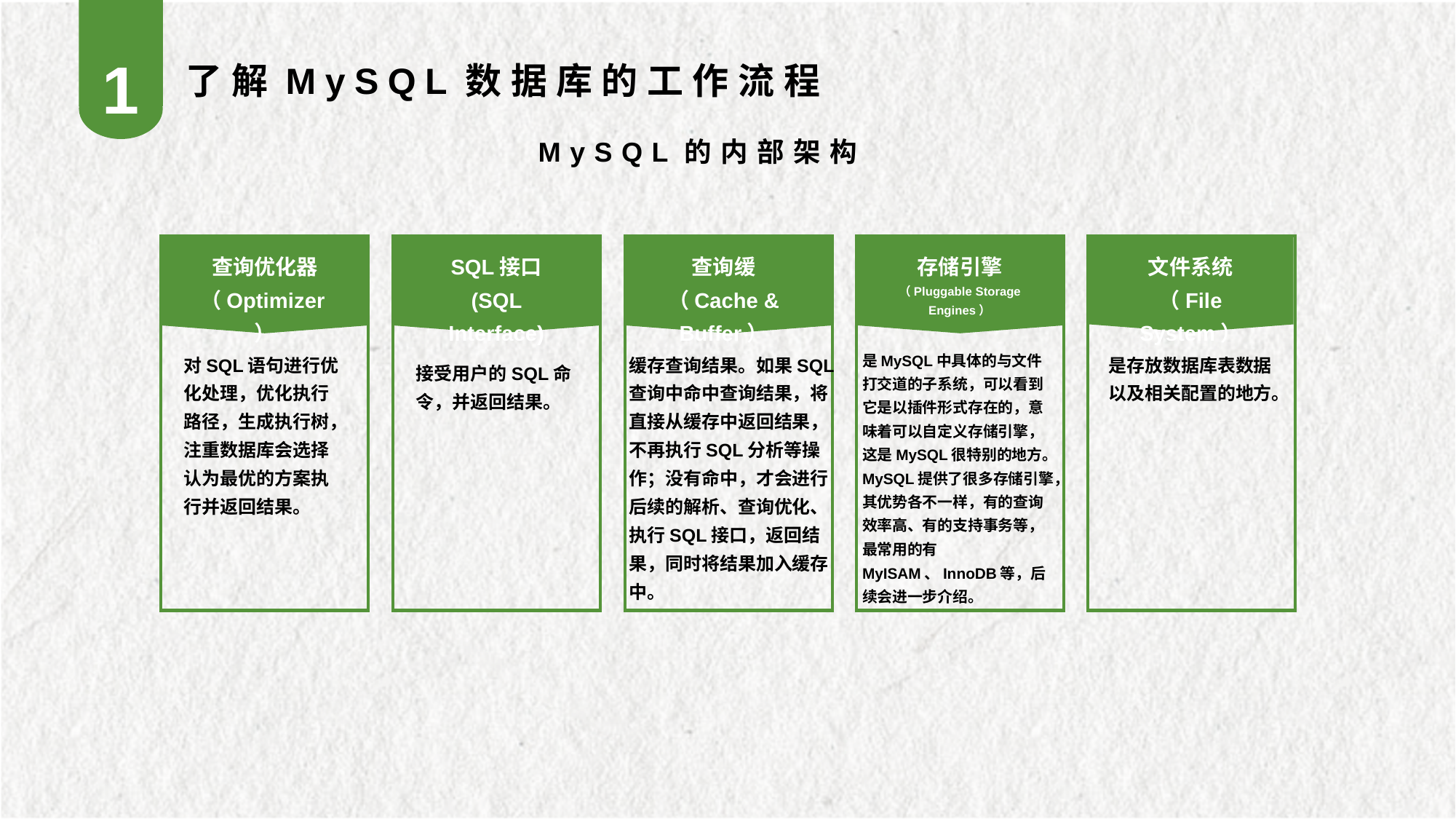

1
了解MySQL数据库的工作流程

MySQL的内部架构

查询优化器（Optimizer）
SQL接口
(SQL Interface)
查询缓
（Cache & Buffer）
存储引擎
（Pluggable Storage Engines）
文件系统（File System）
是MySQL中具体的与文件打交道的子系统，可以看到它是以插件形式存在的，意味着可以自定义存储引擎，这是MySQL很特别的地方。MySQL提供了很多存储引擎，其优势各不一样，有的查询效率高、有的支持事务等，最常用的有MyISAM、InnoDB等，后续会进一步介绍。
缓存查询结果。如果SQL查询中命中查询结果，将直接从缓存中返回结果，不再执行SQL分析等操作；没有命中，才会进行后续的解析、查询优化、执行SQL接口，返回结果，同时将结果加入缓存中。
是存放数据库表数据以及相关配置的地方。
对SQL语句进行优化处理，优化执行路径，生成执行树，注重数据库会选择认为最优的方案执行并返回结果。
接受用户的SQL命令，并返回结果。